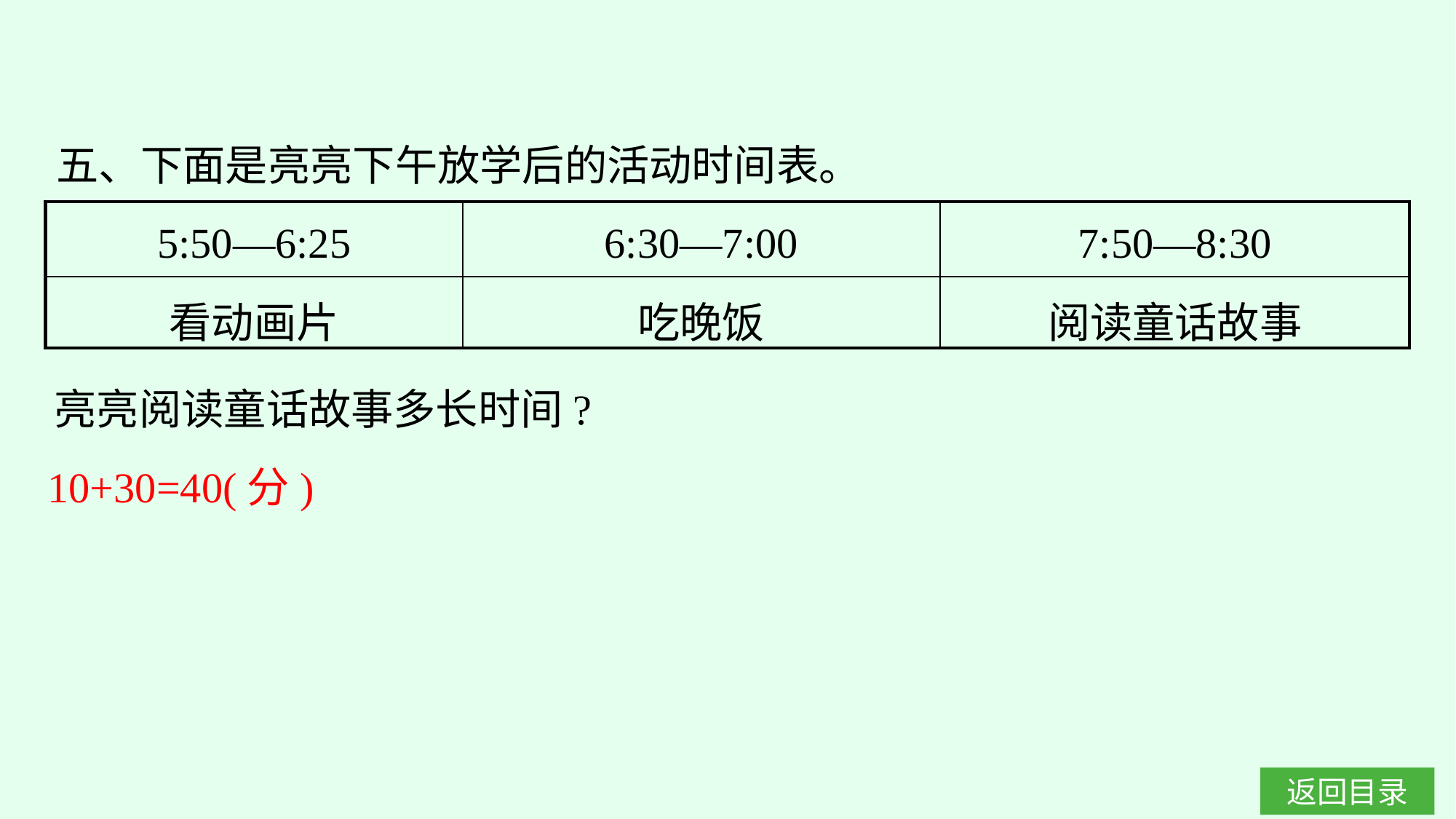

五、下面是亮亮下午放学后的活动时间表。
| 5:50—6:25 | 6:30—7:00 | 7:50—8:30 |
| --- | --- | --- |
| 看动画片 | 吃晚饭 | 阅读童话故事 |
亮亮阅读童话故事多长时间?
10+30=40(分)